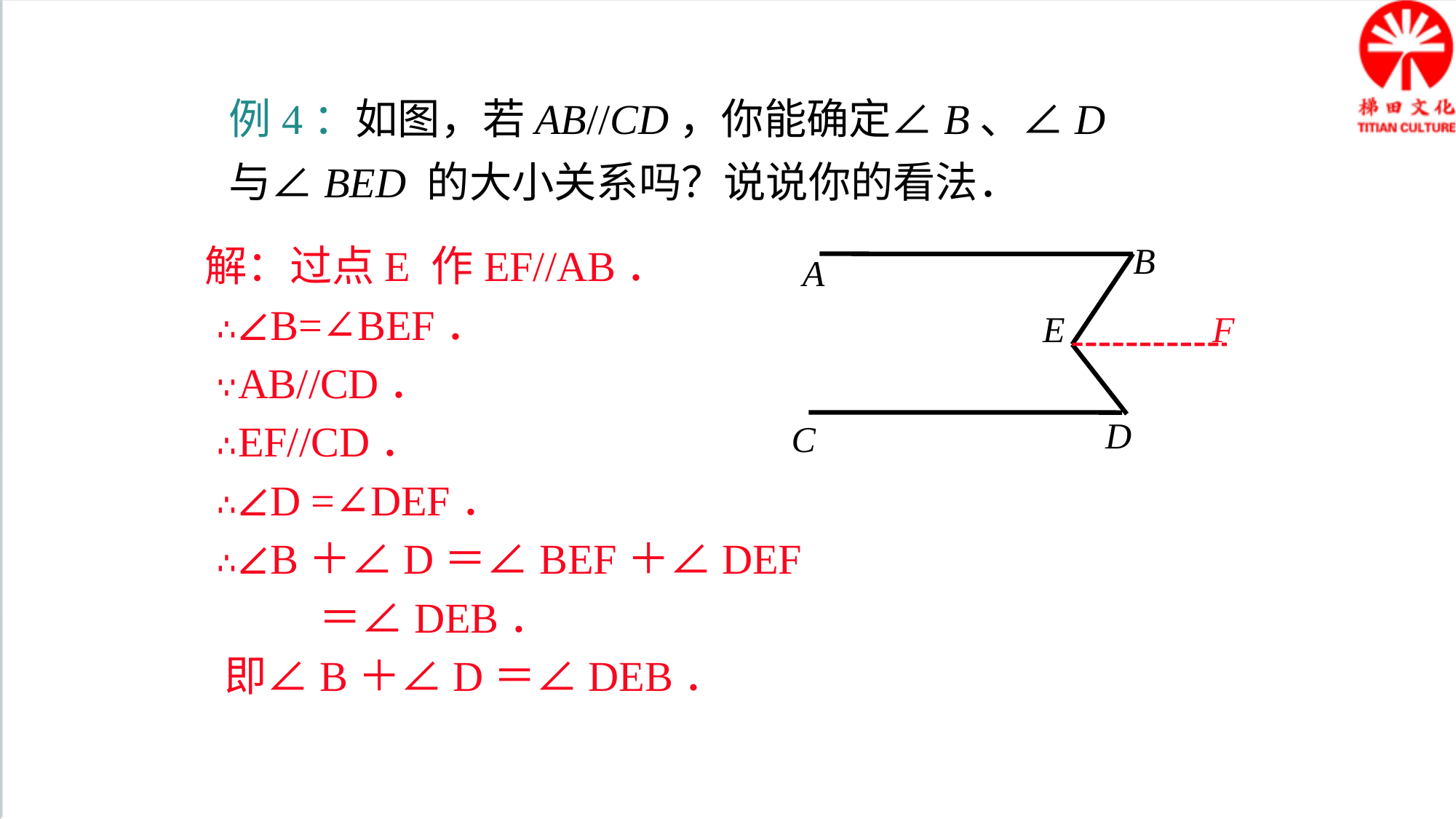

例4：如图，若AB//CD，你能确定∠B、∠D与∠BED 的大小关系吗？说说你的看法．

B

A

E

D

C
解：过点E 作EF//AB．
 ∴∠B=∠BEF．
 ∵AB//CD．
 ∴EF//CD．
 ∴∠D =∠DEF．
 ∴∠B＋∠D＝∠BEF＋∠DEF
           ＝∠DEB．
 即∠B＋∠D＝∠DEB．
F